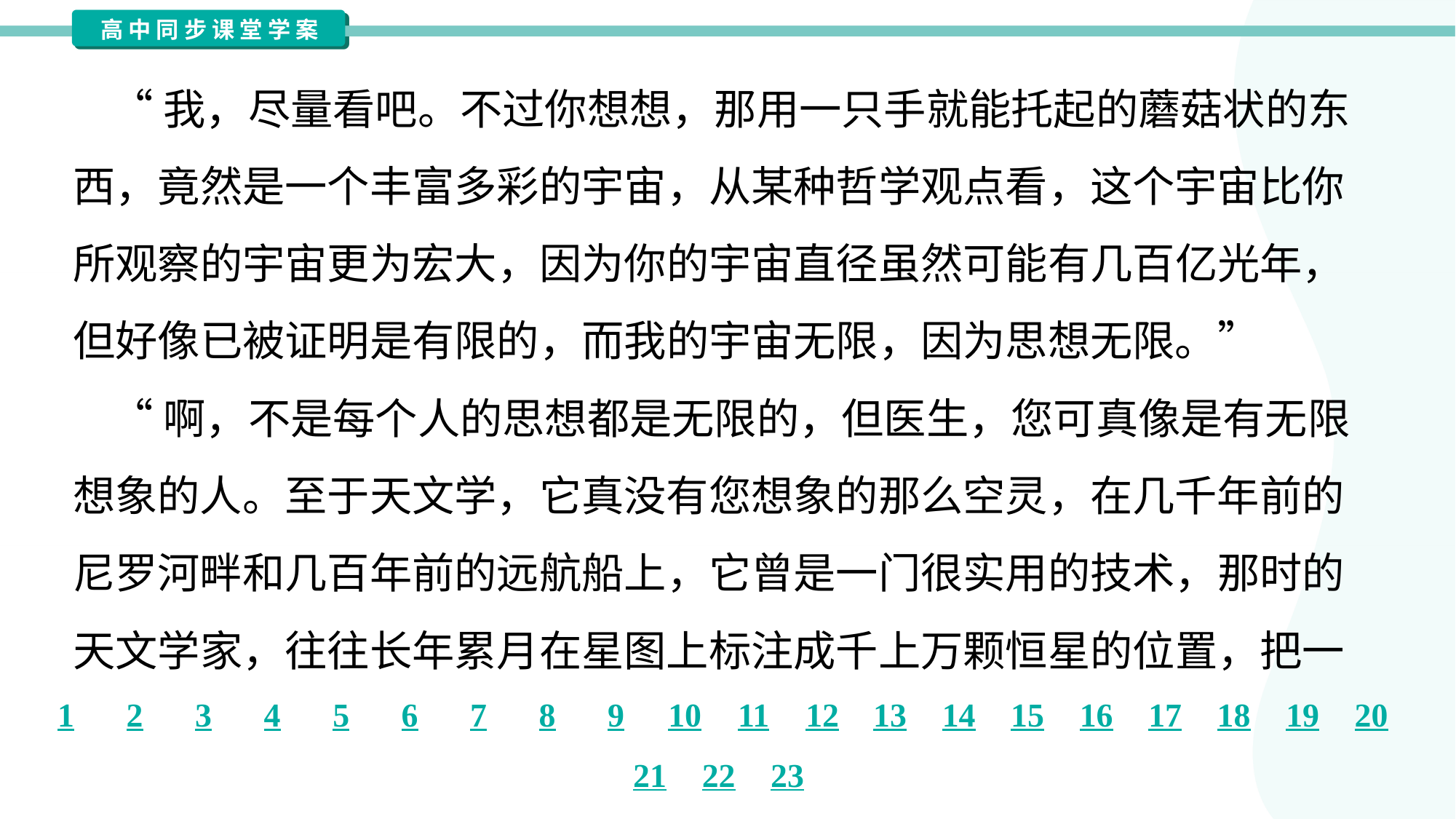

“我，尽量看吧。不过你想想，那用一只手就能托起的蘑菇状的东
西，竟然是一个丰富多彩的宇宙，从某种哲学观点看，这个宇宙比你
所观察的宇宙更为宏大，因为你的宇宙直径虽然可能有几百亿光年，
但好像已被证明是有限的，而我的宇宙无限，因为思想无限。”
    “啊，不是每个人的思想都是无限的，但医生，您可真像是有无限
想象的人。至于天文学，它真没有您想象的那么空灵，在几千年前的
尼罗河畔和几百年前的远航船上，它曾是一门很实用的技术，那时的
天文学家，往往长年累月在星图上标注成千上万颗恒星的位置，把一